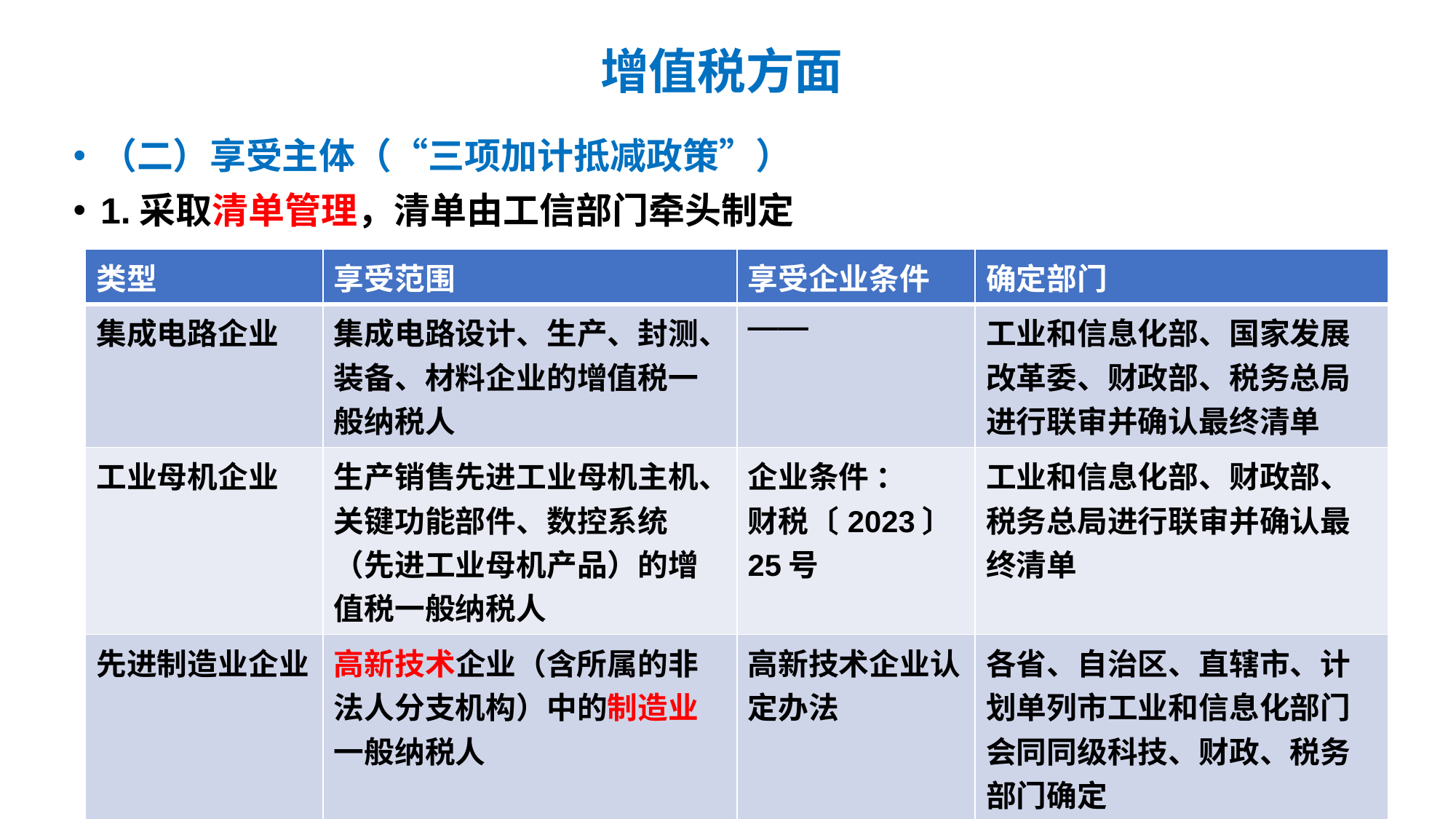

# 增值税方面
（二）享受主体（“三项加计抵减政策”）
1.采取清单管理，清单由工信部门牵头制定

| 类型 | 享受范围 | 享受企业条件 | 确定部门 |
| --- | --- | --- | --- |
| 集成电路企业 | 集成电路设计、生产、封测、装备、材料企业的增值税一般纳税人 | —— | 工业和信息化部、国家发展改革委、财政部、税务总局进行联审并确认最终清单 |
| 工业母机企业 | 生产销售先进工业母机主机、关键功能部件、数控系统（先进工业母机产品）的增值税一般纳税人 | 企业条件 ： 财税〔2023〕25号 | 工业和信息化部、财政部、税务总局进行联审并确认最终清单 |
| 先进制造业企业 | 高新技术企业（含所属的非法人分支机构）中的制造业一般纳税人 | 高新技术企业认定办法 | 各省、自治区、直辖市、计划单列市工业和信息化部门会同同级科技、财政、税务部门确定 |